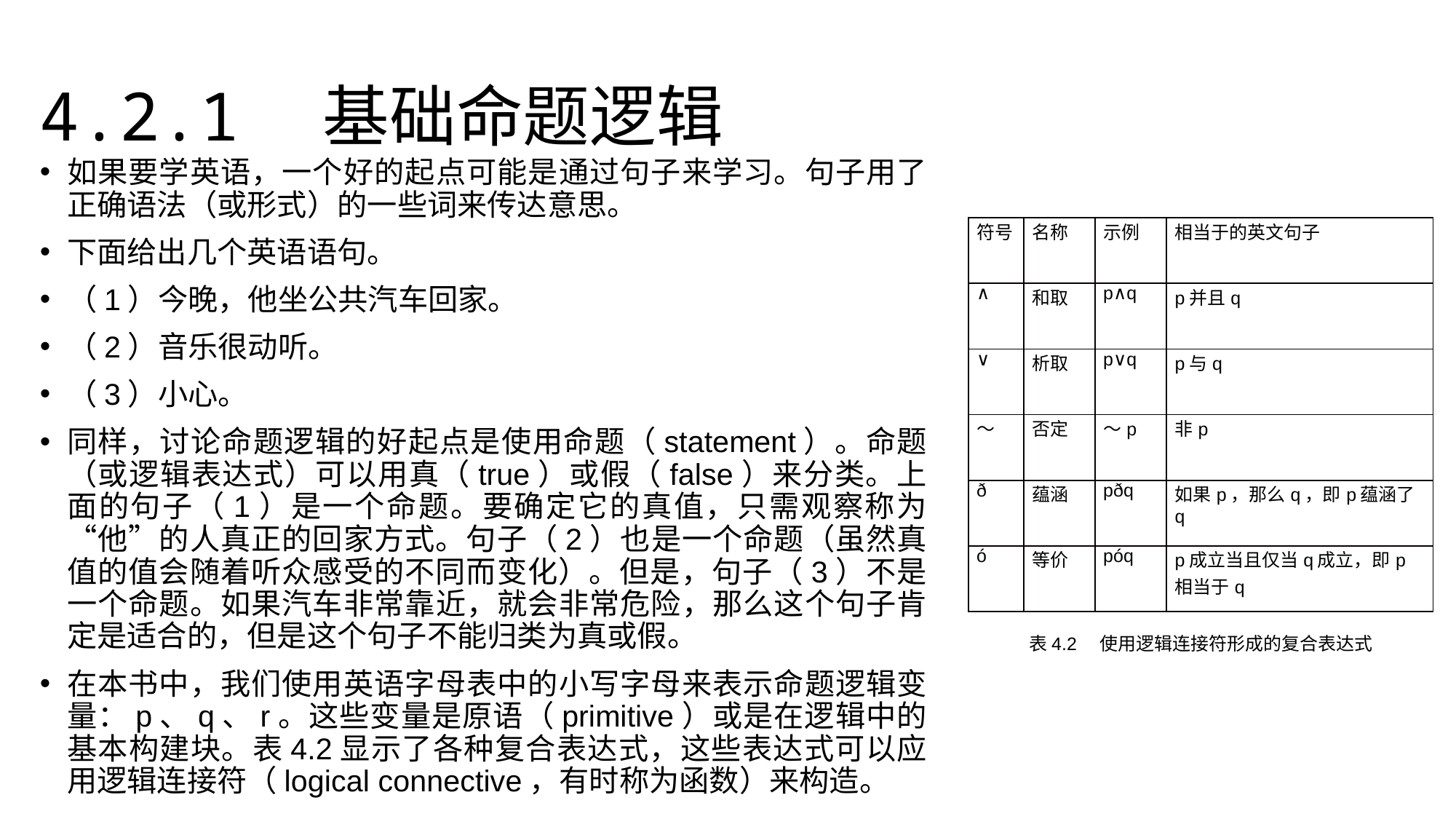

4.2.1　基础命题逻辑
如果要学英语，一个好的起点可能是通过句子来学习。句子用了正确语法（或形式）的一些词来传达意思。
下面给出几个英语语句。
（1）今晚，他坐公共汽车回家。
（2）音乐很动听。
（3）小心。
同样，讨论命题逻辑的好起点是使用命题（statement）。命题（或逻辑表达式）可以用真（true）或假（false）来分类。上面的句子（1）是一个命题。要确定它的真值，只需观察称为“他”的人真正的回家方式。句子（2）也是一个命题（虽然真值的值会随着听众感受的不同而变化）。但是，句子（3）不是一个命题。如果汽车非常靠近，就会非常危险，那么这个句子肯定是适合的，但是这个句子不能归类为真或假。
在本书中，我们使用英语字母表中的小写字母来表示命题逻辑变量：p、q、r。这些变量是原语（primitive）或是在逻辑中的基本构建块。表4.2显示了各种复合表达式，这些表达式可以应用逻辑连接符（logical connective，有时称为函数）来构造。
| 符号 | 名称 | 示例 | 相当于的英文句子 |
| --- | --- | --- | --- |
| ∧ | 和取 | p∧q | p并且q |
| ∨ | 析取 | p∨q | p与q |
| ～ | 否定 | ～p | 非p |
| ð | 蕴涵 | pðq | 如果p，那么q，即p蕴涵了q |
| ó | 等价 | póq | p成立当且仅当q成立，即p相当于q |
表4.2　使用逻辑连接符形成的复合表达式